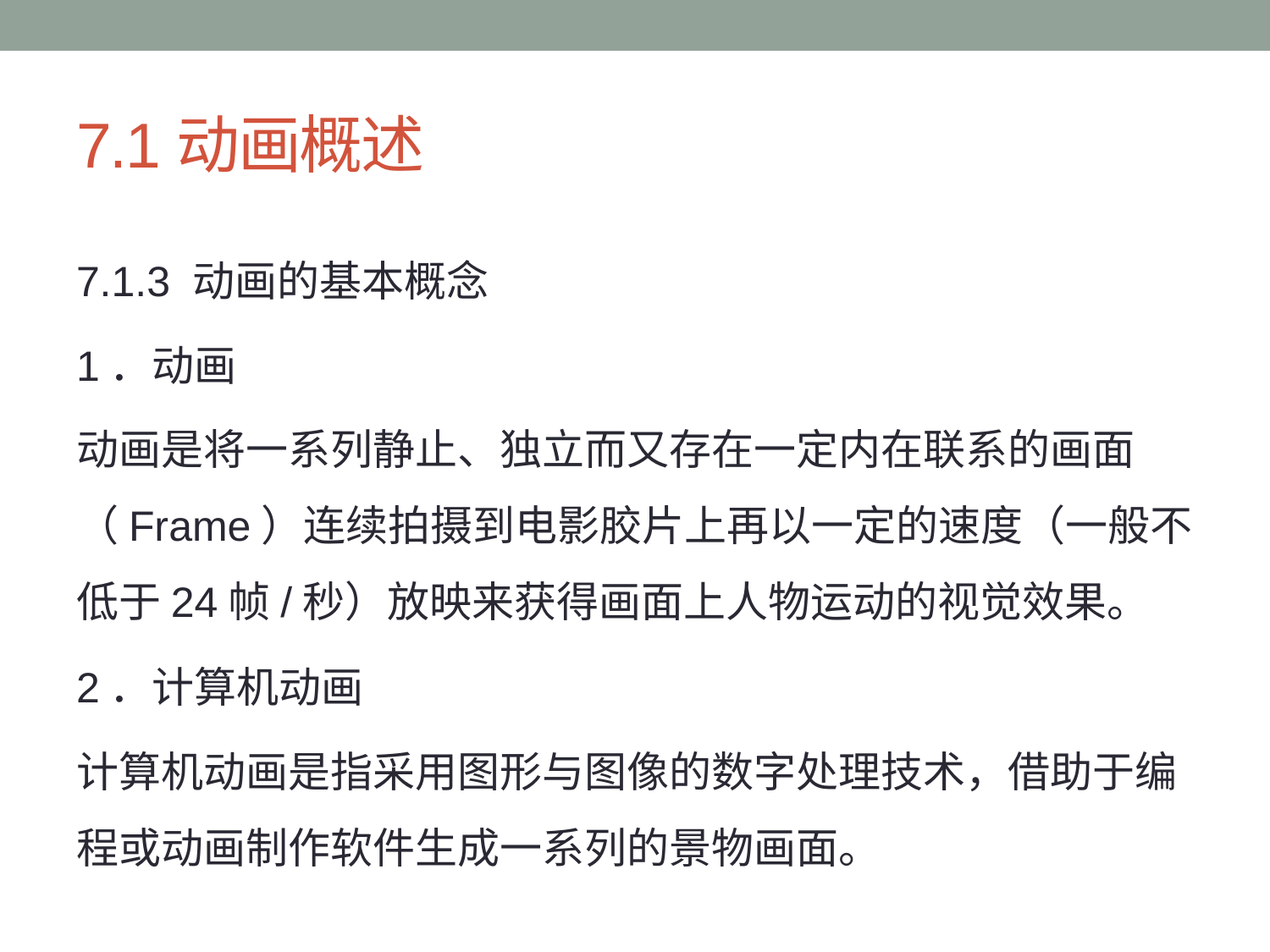

# 7.1动画概述
7.1.3 动画的基本概念
1．动画
动画是将一系列静止、独立而又存在一定内在联系的画面（Frame）连续拍摄到电影胶片上再以一定的速度（一般不低于24帧/秒）放映来获得画面上人物运动的视觉效果。
2．计算机动画
计算机动画是指采用图形与图像的数字处理技术，借助于编程或动画制作软件生成一系列的景物画面。